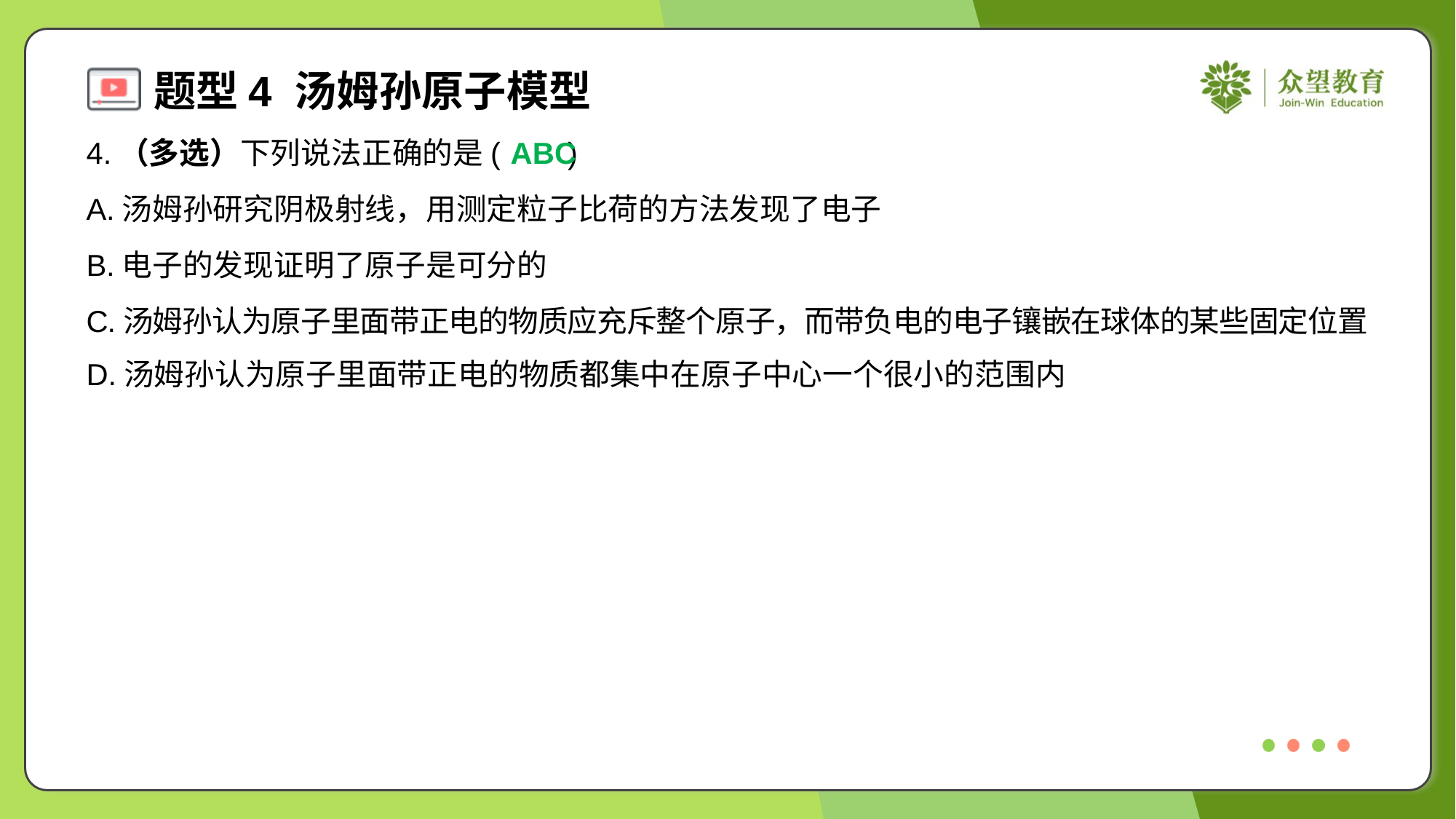

4.（多选）下列说法正确的是(        )
ABC
A.汤姆孙研究阴极射线，用测定粒子比荷的方法发现了电子
B.电子的发现证明了原子是可分的
C.汤姆孙认为原子里面带正电的物质应充斥整个原子，而带负电的电子镶嵌在球体的某些固定位置
D.汤姆孙认为原子里面带正电的物质都集中在原子中心一个很小的范围内